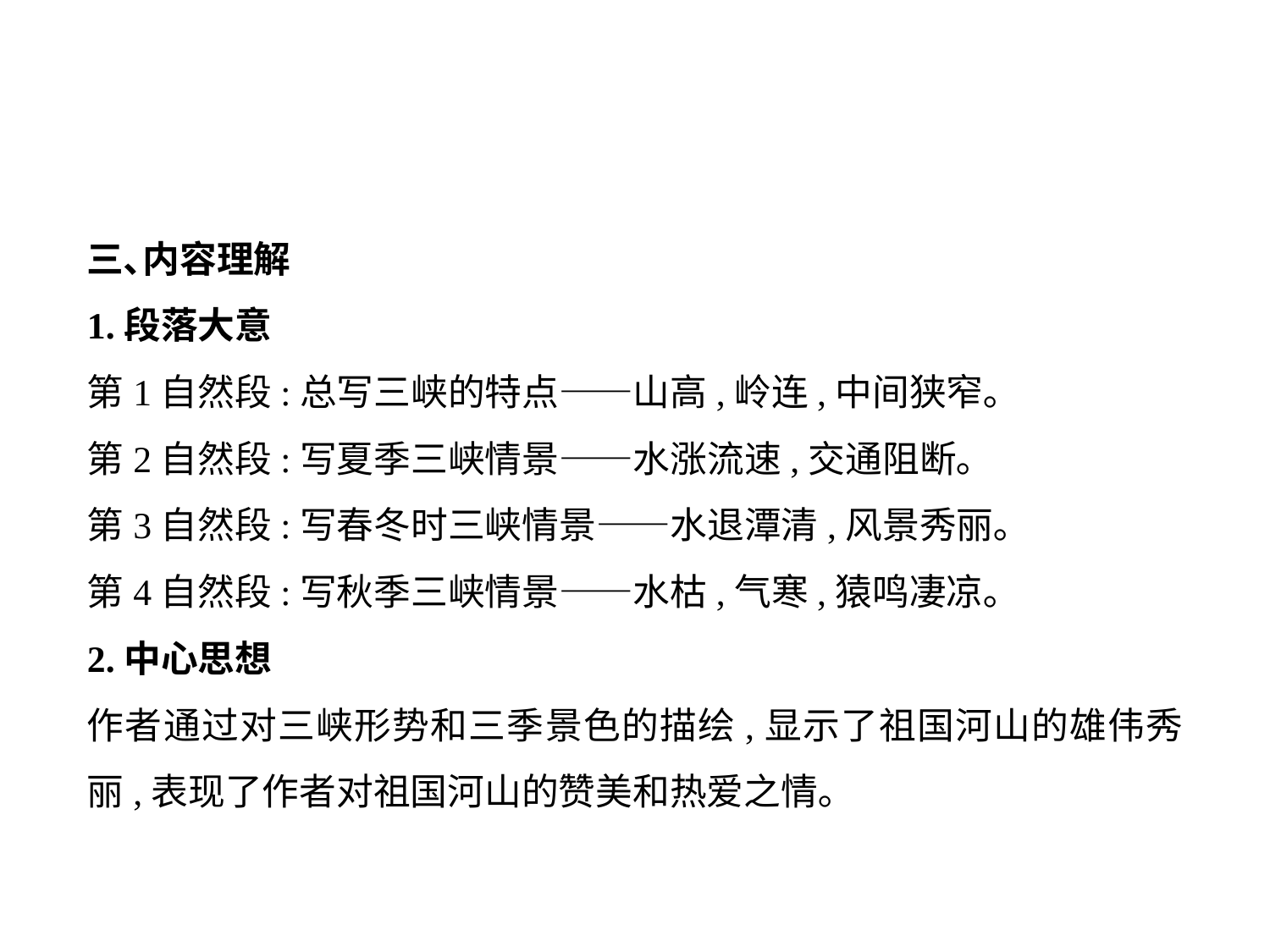

三､内容理解
1.段落大意
第1自然段:总写三峡的特点——山高,岭连,中间狭窄｡
第2自然段:写夏季三峡情景——水涨流速,交通阻断｡
第3自然段:写春冬时三峡情景——水退潭清,风景秀丽｡
第4自然段:写秋季三峡情景——水枯,气寒,猿鸣凄凉｡
2.中心思想
作者通过对三峡形势和三季景色的描绘,显示了祖国河山的雄伟秀丽,表现了作者对祖国河山的赞美和热爱之情｡